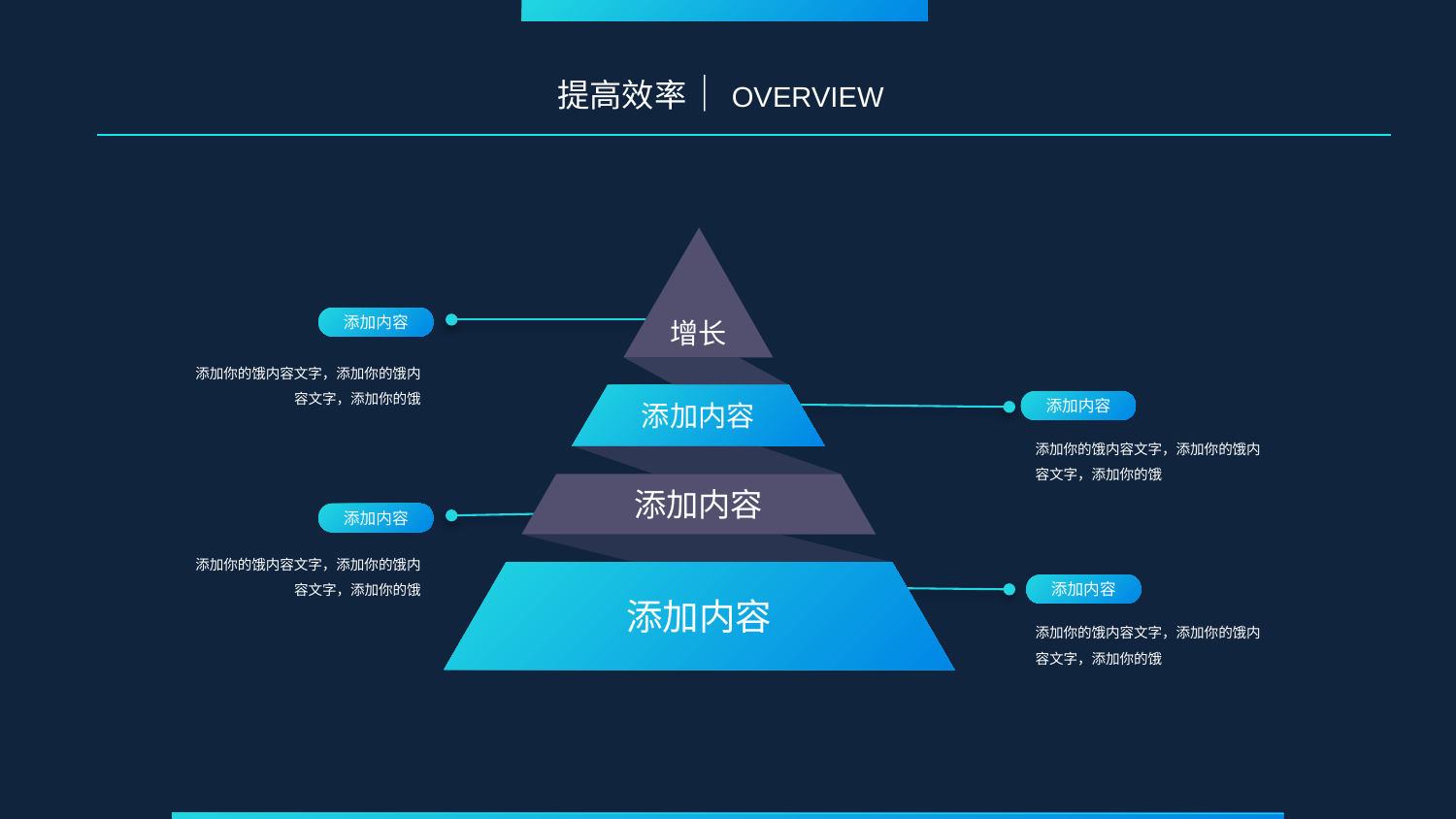

提高效率｜OVERVIEW
增长
添加内容

添加你的饿内容文字，添加你的饿内容文字，添加你的饿

添加内容
添加内容

添加你的饿内容文字，添加你的饿内容文字，添加你的饿

添加内容
添加内容

添加你的饿内容文字，添加你的饿内容文字，添加你的饿

添加内容
添加内容

添加你的饿内容文字，添加你的饿内容文字，添加你的饿